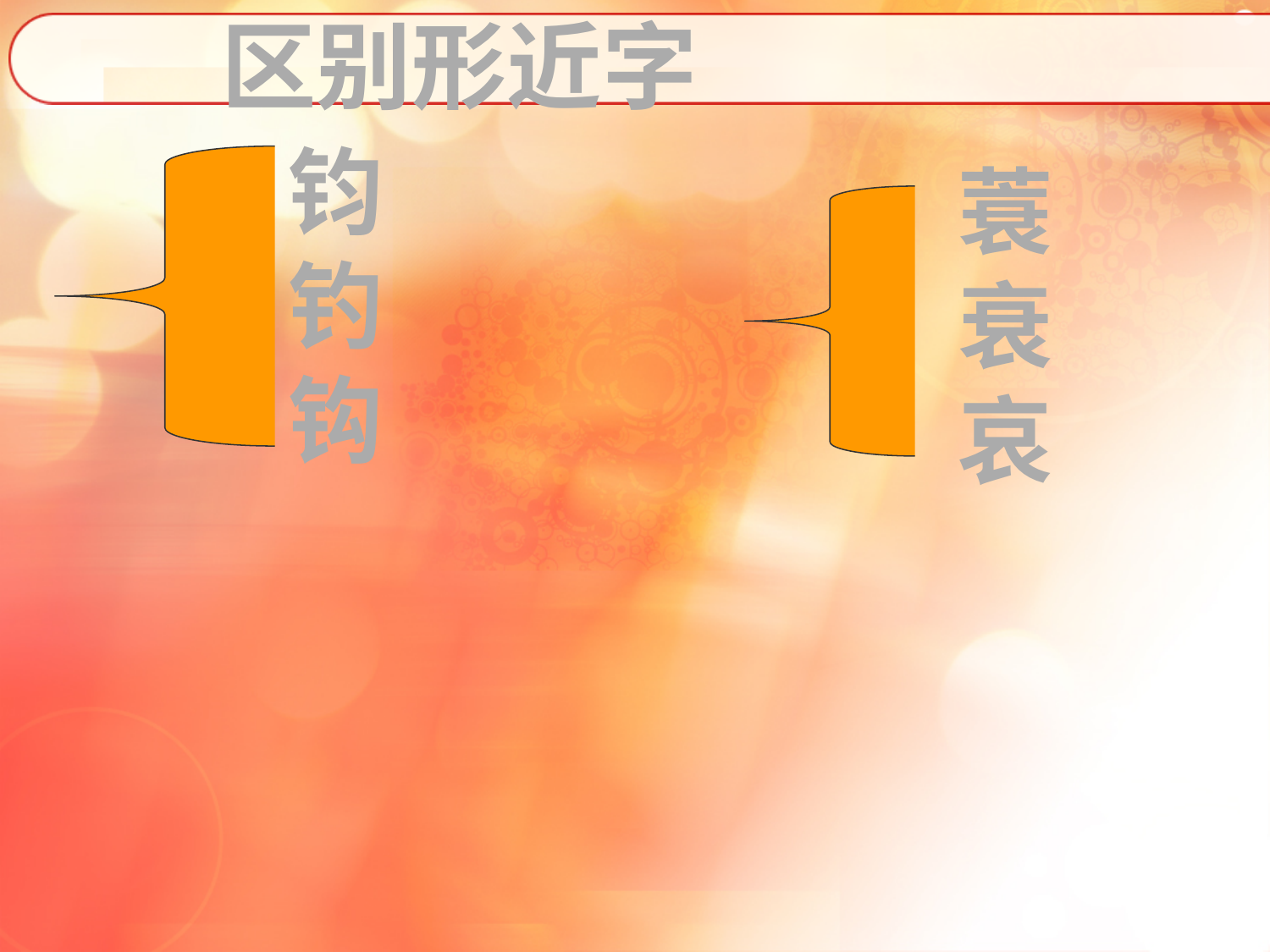

区别形近字
钧
钓
钩

蓑
衰
哀